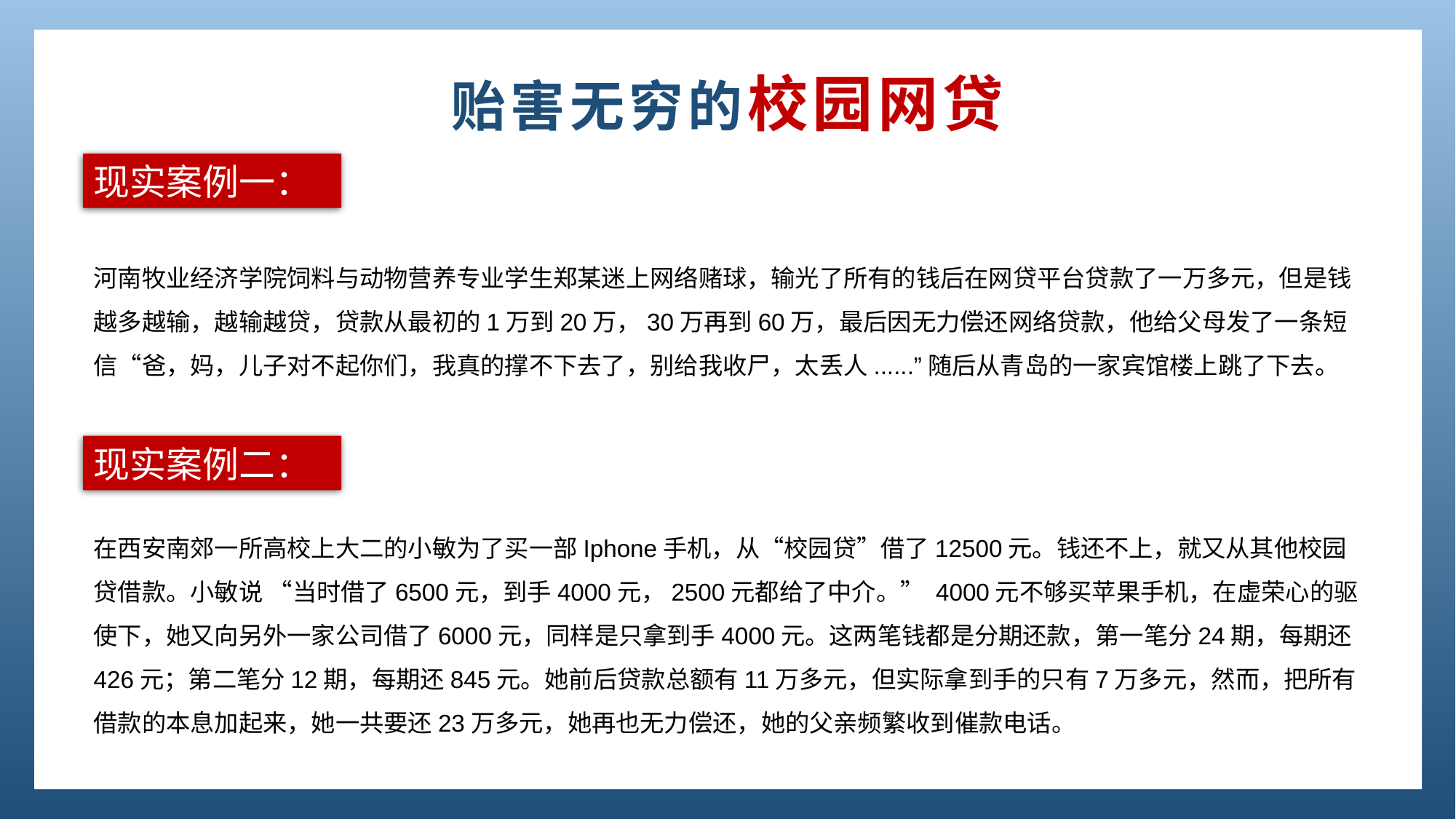

贻害无穷的校园网贷
现实案例一：
河南牧业经济学院饲料与动物营养专业学生郑某迷上网络赌球，输光了所有的钱后在网贷平台贷款了一万多元，但是钱越多越输，越输越贷，贷款从最初的1万到20万，30万再到60万，最后因无力偿还网络贷款，他给父母发了一条短信“爸，妈，儿子对不起你们，我真的撑不下去了，别给我收尸，太丢人......”随后从青岛的一家宾馆楼上跳了下去。
现实案例二：
在西安南郊一所高校上大二的小敏为了买一部Iphone手机，从“校园贷”借了12500元。钱还不上，就又从其他校园贷借款。小敏说 “当时借了6500元，到手4000元，2500元都给了中介。” 4000元不够买苹果手机，在虚荣心的驱使下，她又向另外一家公司借了6000元，同样是只拿到手4000元。这两笔钱都是分期还款，第一笔分24期，每期还426元；第二笔分12期，每期还845元。她前后贷款总额有11万多元，但实际拿到手的只有7万多元，然而，把所有借款的本息加起来，她一共要还23万多元，她再也无力偿还，她的父亲频繁收到催款电话。